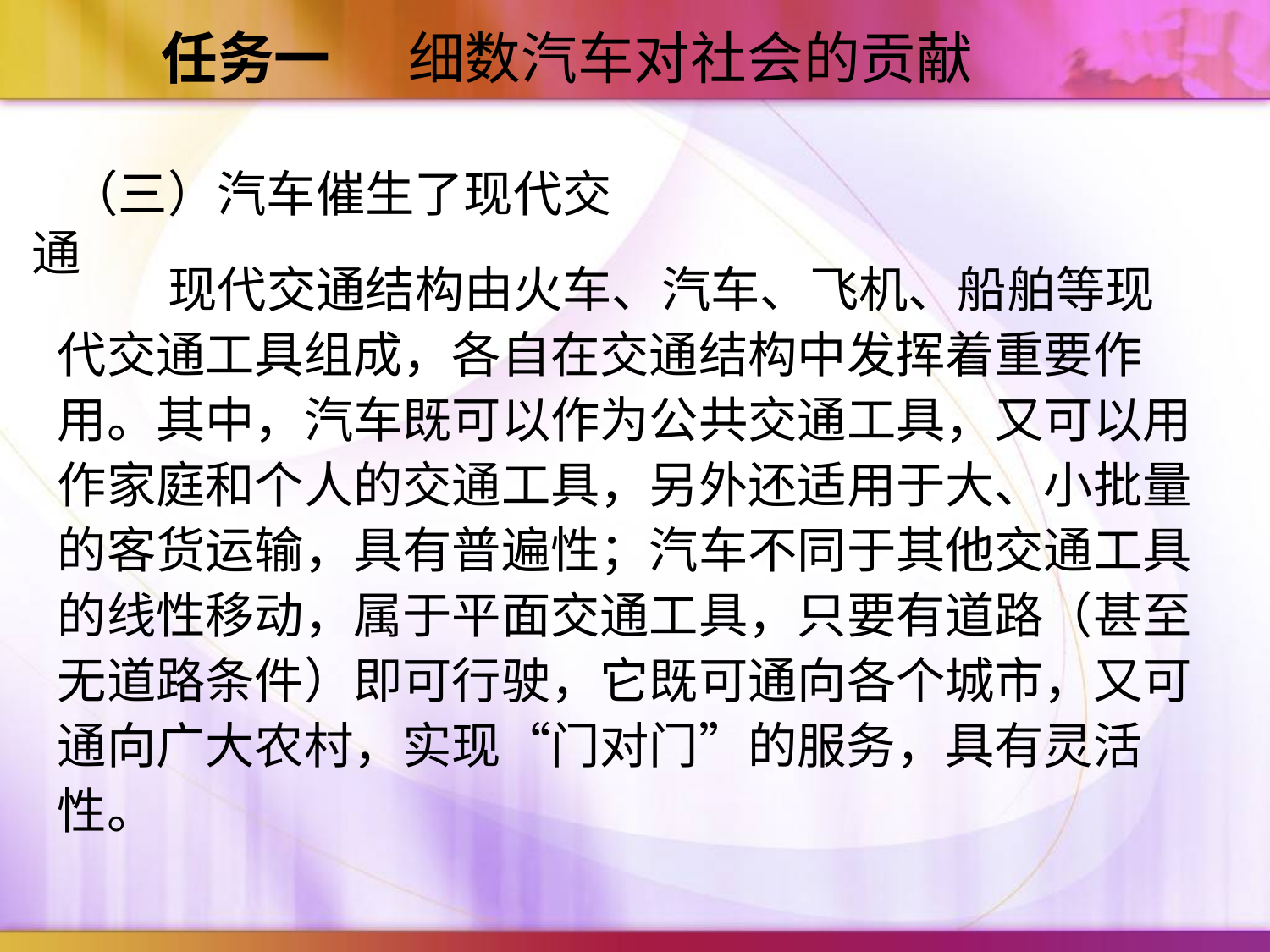

任务一      细数汽车对社会的贡献
（三）汽车催生了现代交通
         现代交通结构由火车、汽车、飞机、船舶等现代交通工具组成，各自在交通结构中发挥着重要作用。其中，汽车既可以作为公共交通工具，又可以用作家庭和个人的交通工具，另外还适用于大、小批量的客货运输，具有普遍性；汽车不同于其他交通工具的线性移动，属于平面交通工具，只要有道路（甚至无道路条件）即可行驶，它既可通向各个城市，又可通向广大农村，实现“门对门”的服务，具有灵活性。